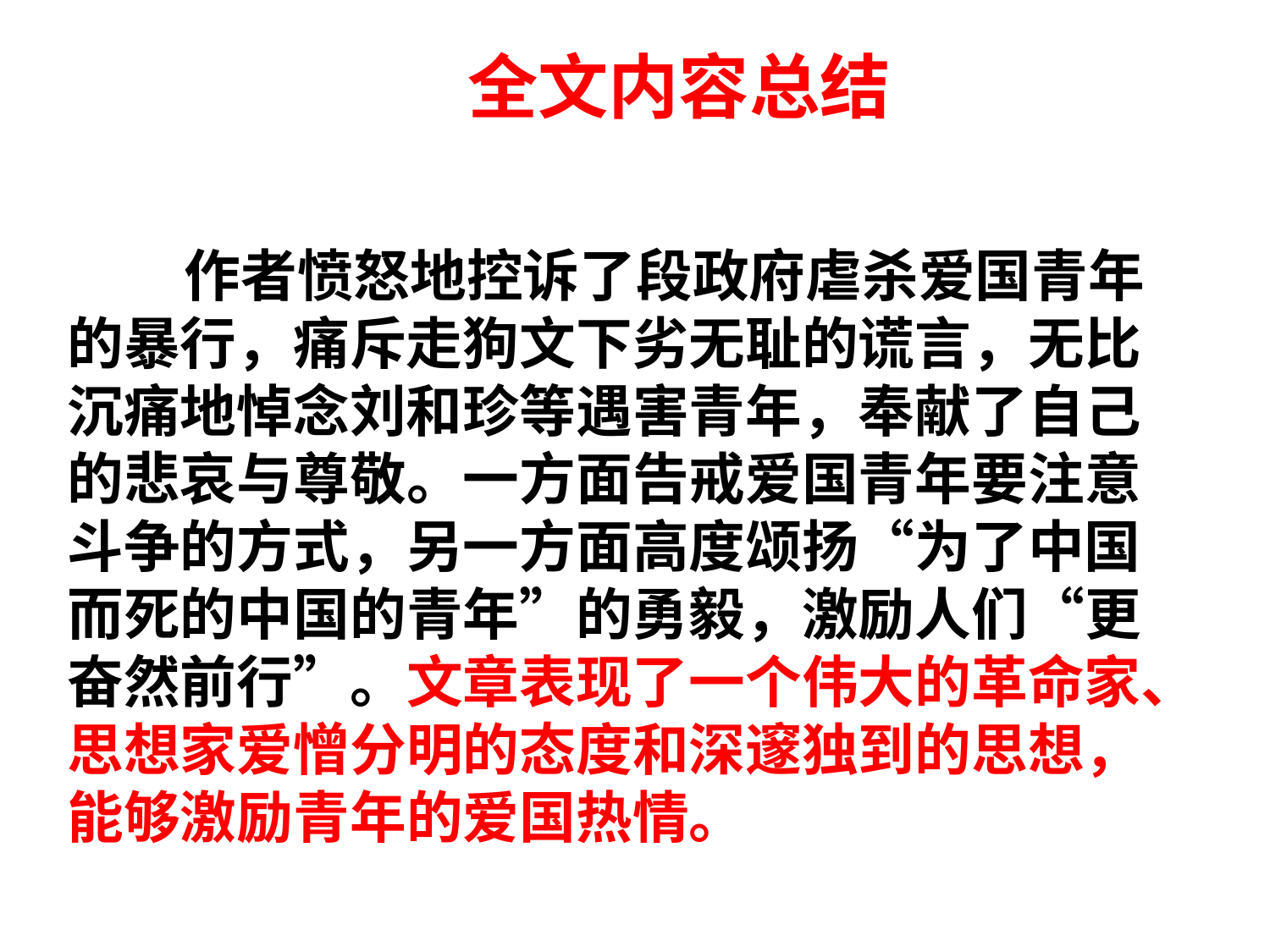

全文内容总结
        作者愤怒地控诉了段政府虐杀爱国青年的暴行，痛斥走狗文下劣无耻的谎言，无比沉痛地悼念刘和珍等遇害青年，奉献了自己的悲哀与尊敬。一方面告戒爱国青年要注意斗争的方式，另一方面高度颂扬“为了中国而死的中国的青年”的勇毅，激励人们“更奋然前行”。文章表现了一个伟大的革命家、思想家爱憎分明的态度和深邃独到的思想，能够激励青年的爱国热情。